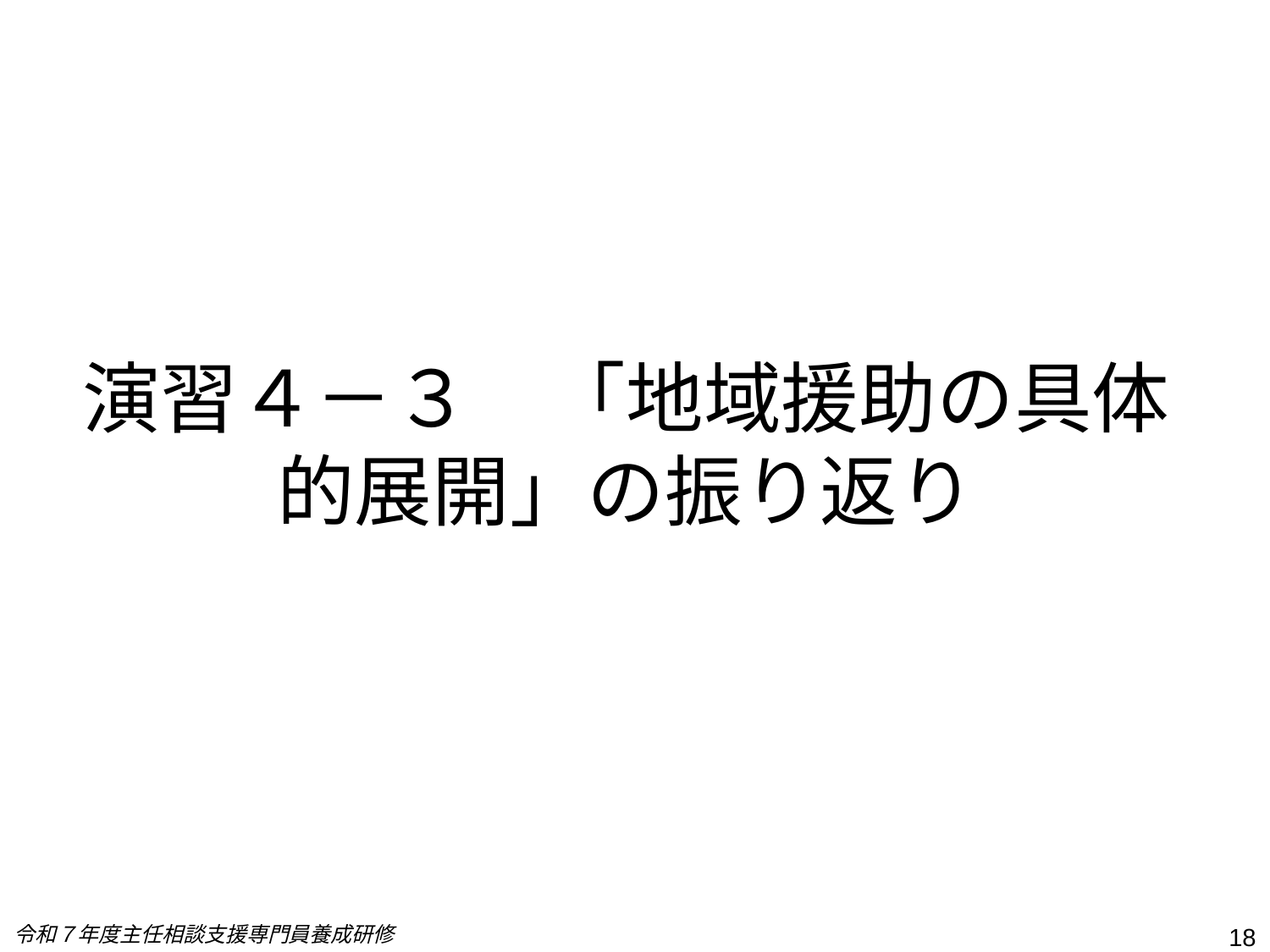

# 演習４－３　「地域援助の具体的展開」の振り返り

令和７年度主任相談支援専門員養成研修
18